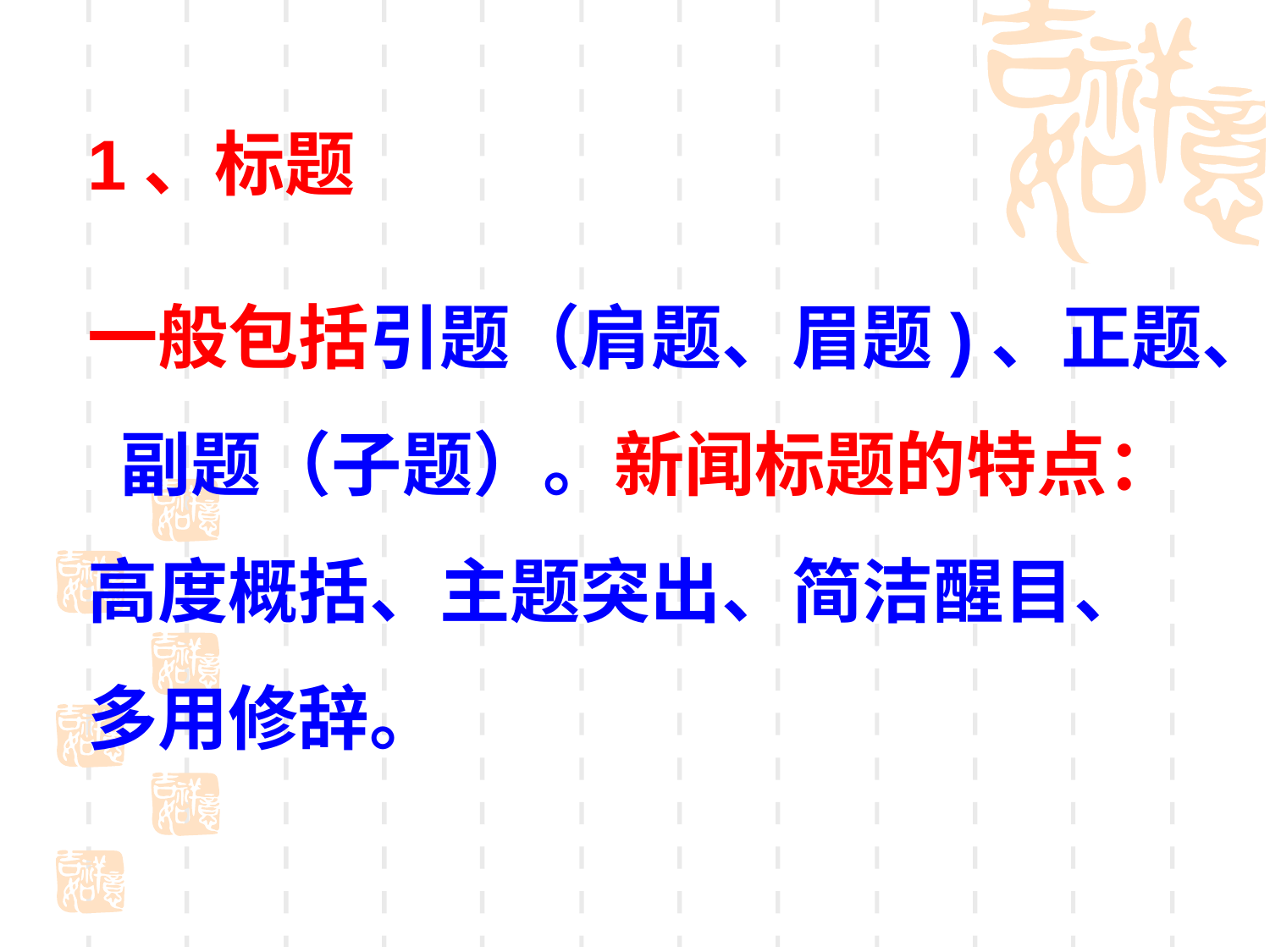

1、标题
一般包括引题（肩题、眉题)、正题、
 副题（子题）。新闻标题的特点：高度概括、主题突出、简洁醒目、多用修辞。